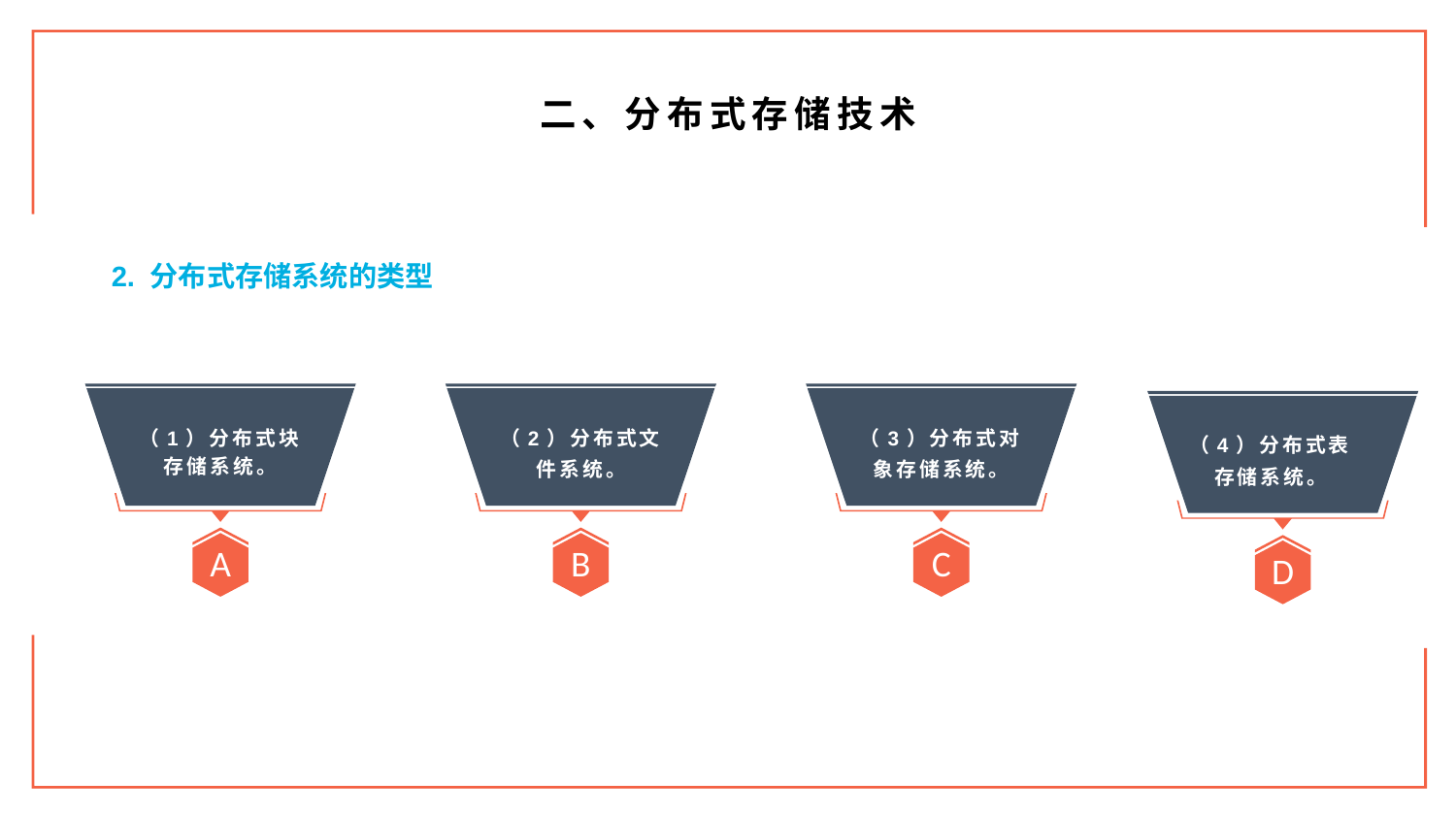

二、分布式存储技术
2. 分布式存储系统的类型

A

B

C

D
（1）分布式块存储系统。
（2）分布式文件系统。
（3）分布式对象存储系统。
（4）分布式表存储系统。
6. 授权侵犯
5. 行为否认